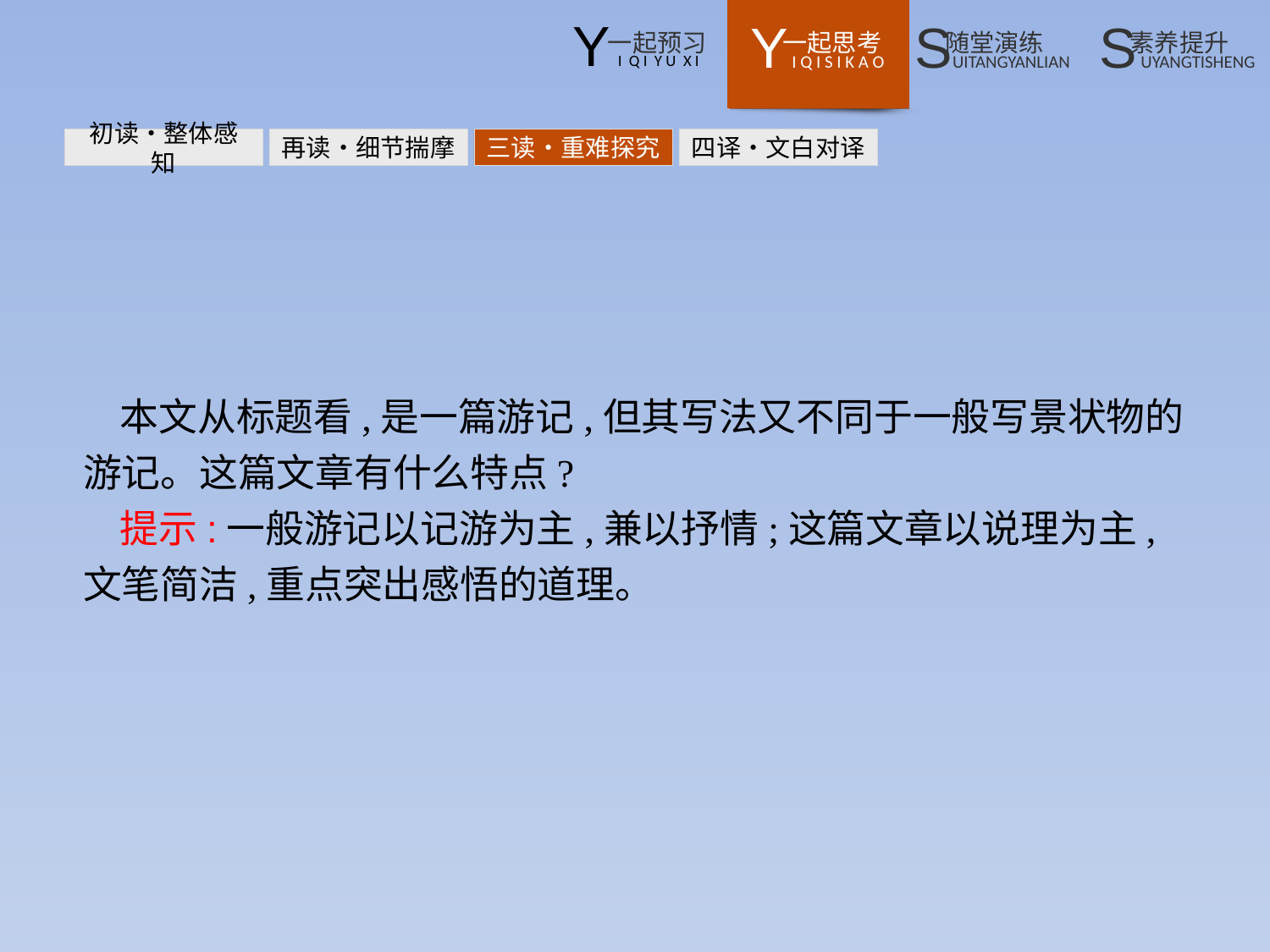

初读•整体感知
再读•细节揣摩
三读•重难探究
四译•文白对译
本文从标题看,是一篇游记,但其写法又不同于一般写景状物的游记。这篇文章有什么特点?
提示:一般游记以记游为主,兼以抒情;这篇文章以说理为主,文笔简洁,重点突出感悟的道理。